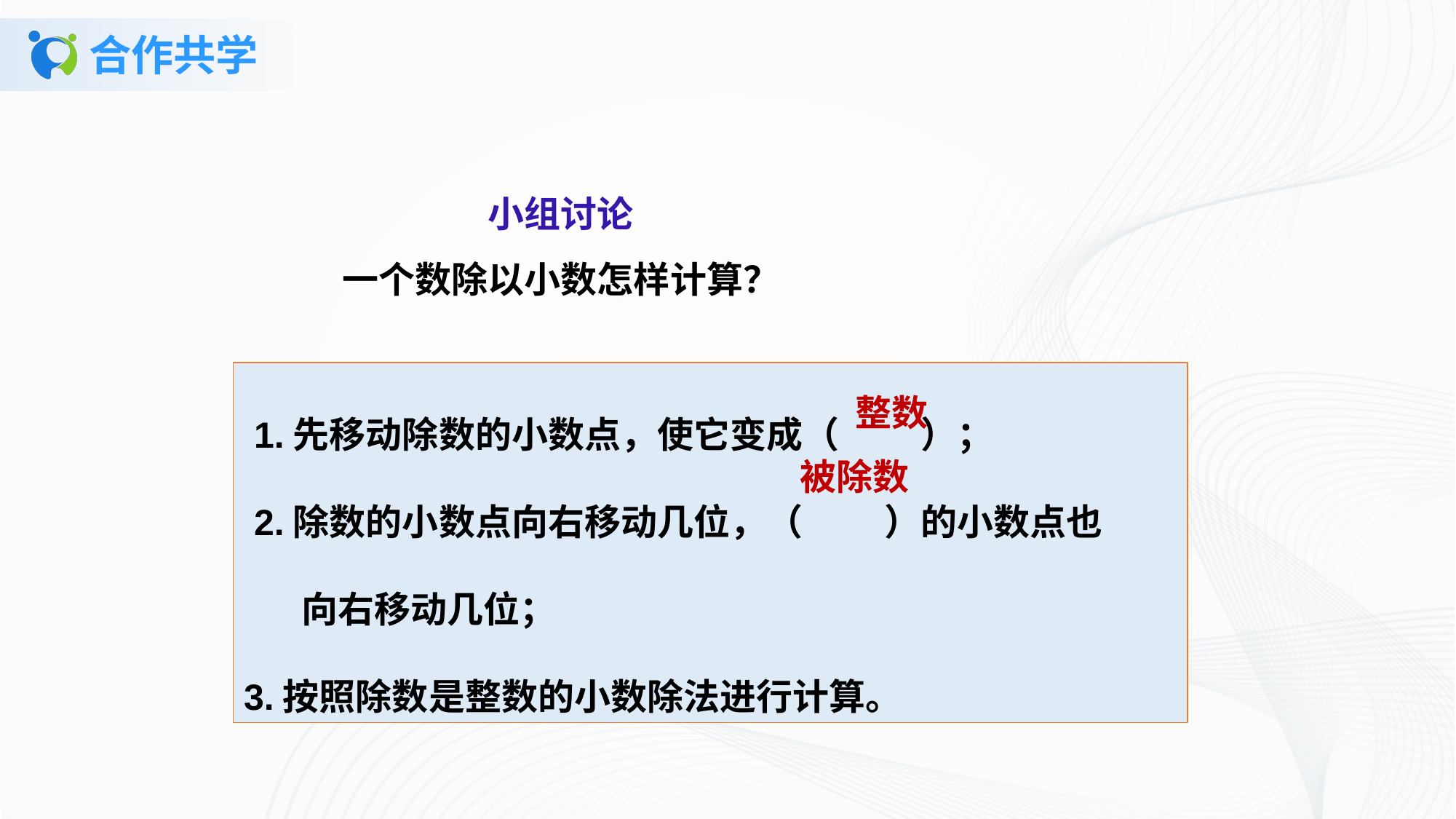

# 合作共学
小组讨论
一个数除以小数怎样计算？
 1.先移动除数的小数点，使它变成（          ）；
 2.除数的小数点向右移动几位，（          ）的小数点也
      向右移动几位；
3.按照除数是整数的小数除法进行计算。
整数
被除数